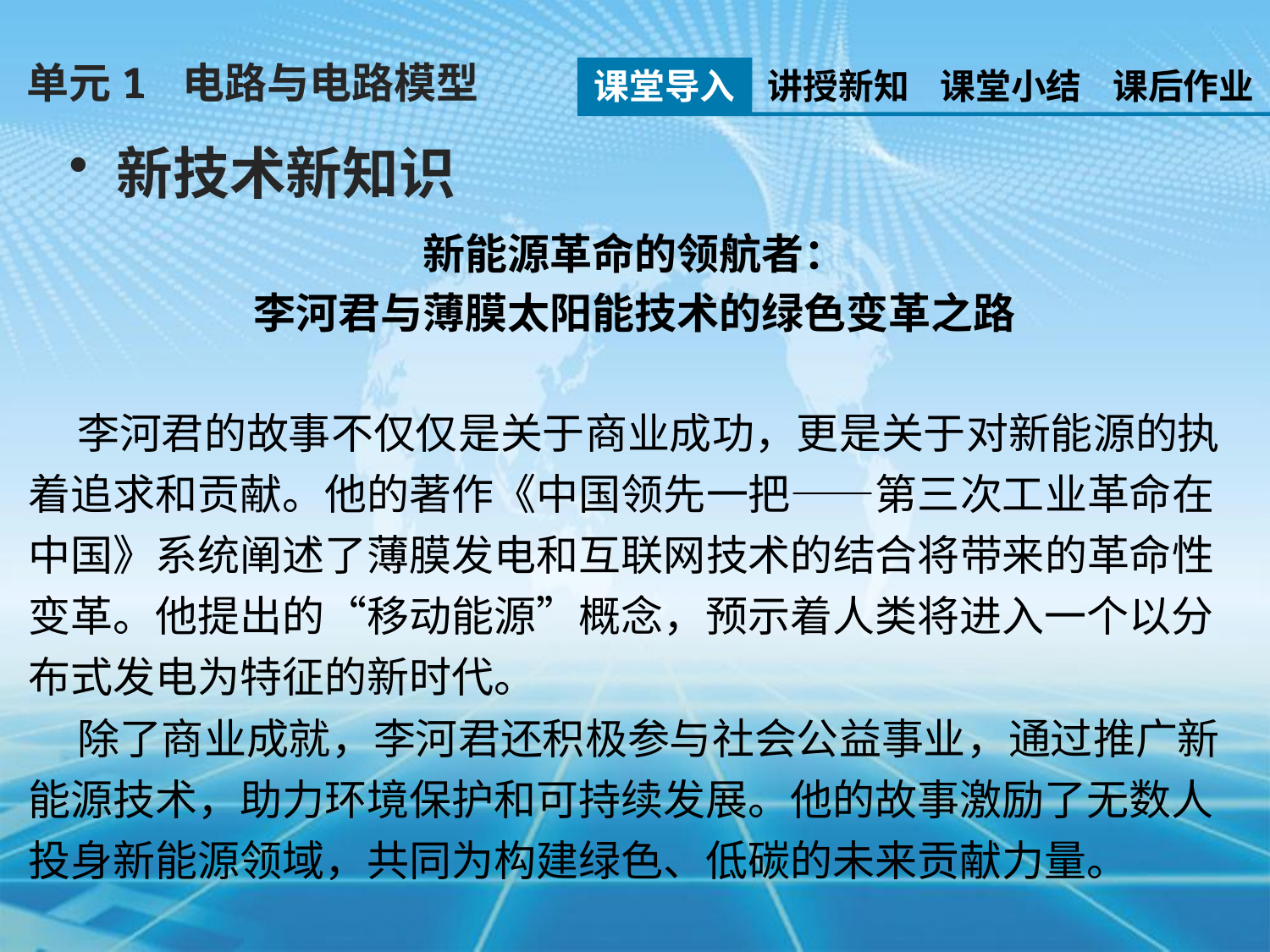

单元1 电路与电路模型
课堂导入
讲授新知
课堂小结
课后作业
新技术新知识
新能源革命的领航者：
李河君与薄膜太阳能技术的绿色变革之路

    李河君的故事不仅仅是关于商业成功，更是关于对新能源的执着追求和贡献。他的著作《中国领先一把——第三次工业革命在中国》系统阐述了薄膜发电和互联网技术的结合将带来的革命性变革。他提出的“移动能源”概念，预示着人类将进入一个以分布式发电为特征的新时代。
    除了商业成就，李河君还积极参与社会公益事业，通过推广新能源技术，助力环境保护和可持续发展。他的故事激励了无数人投身新能源领域，共同为构建绿色、低碳的未来贡献力量。